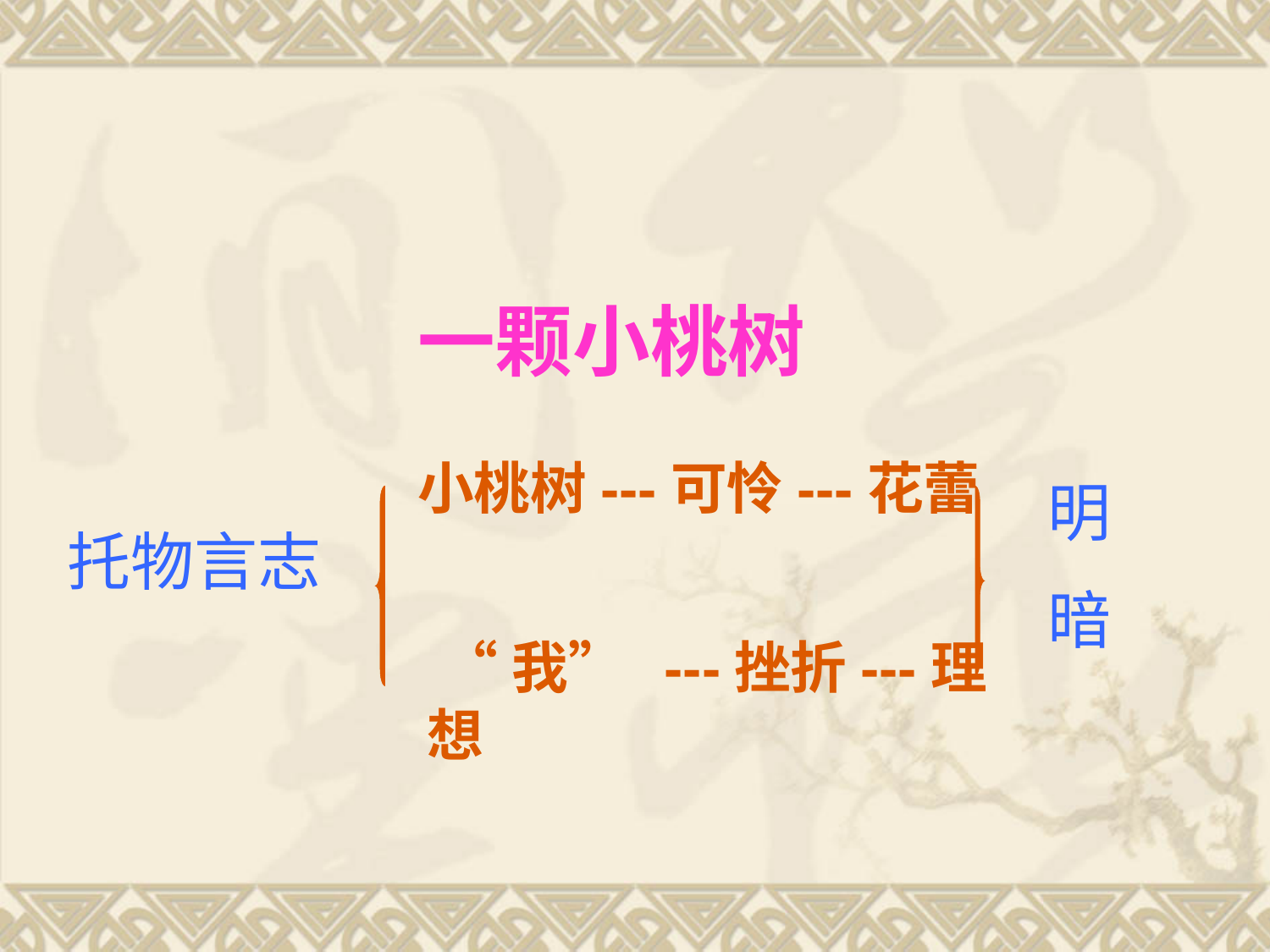

一颗小桃树
小桃树---可怜---花蕾
明
暗

托物言志
  “我”  ---挫折---理想